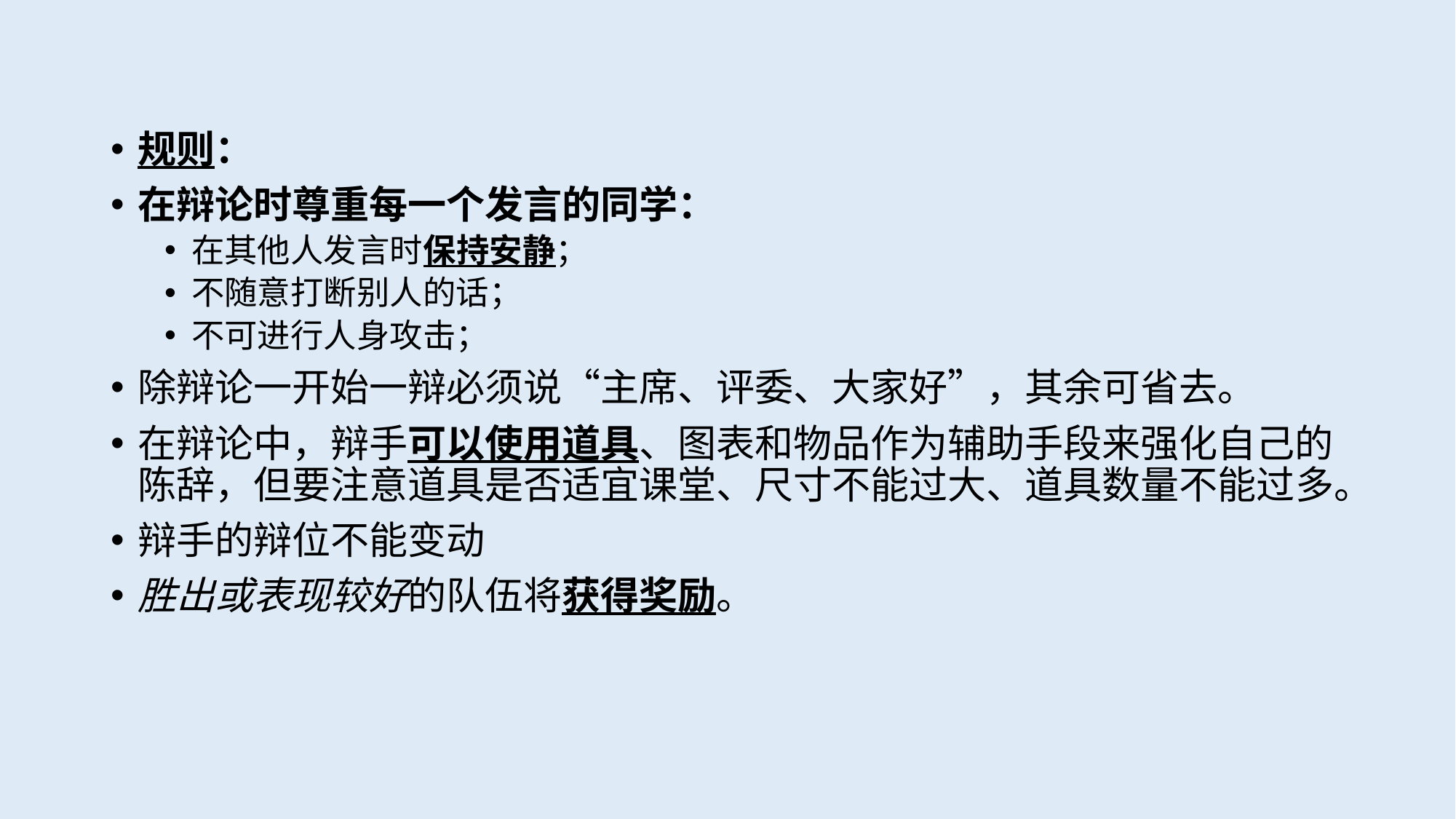

规则：
在辩论时尊重每一个发言的同学：
在其他人发言时保持安静；
不随意打断别人的话；
不可进行人身攻击；
除辩论一开始一辩必须说“主席、评委、大家好”，其余可省去。
在辩论中，辩手可以使用道具、图表和物品作为辅助手段来强化自己的陈辞，但要注意道具是否适宜课堂、尺寸不能过大、道具数量不能过多。
辩手的辩位不能变动
胜出或表现较好的队伍将获得奖励。